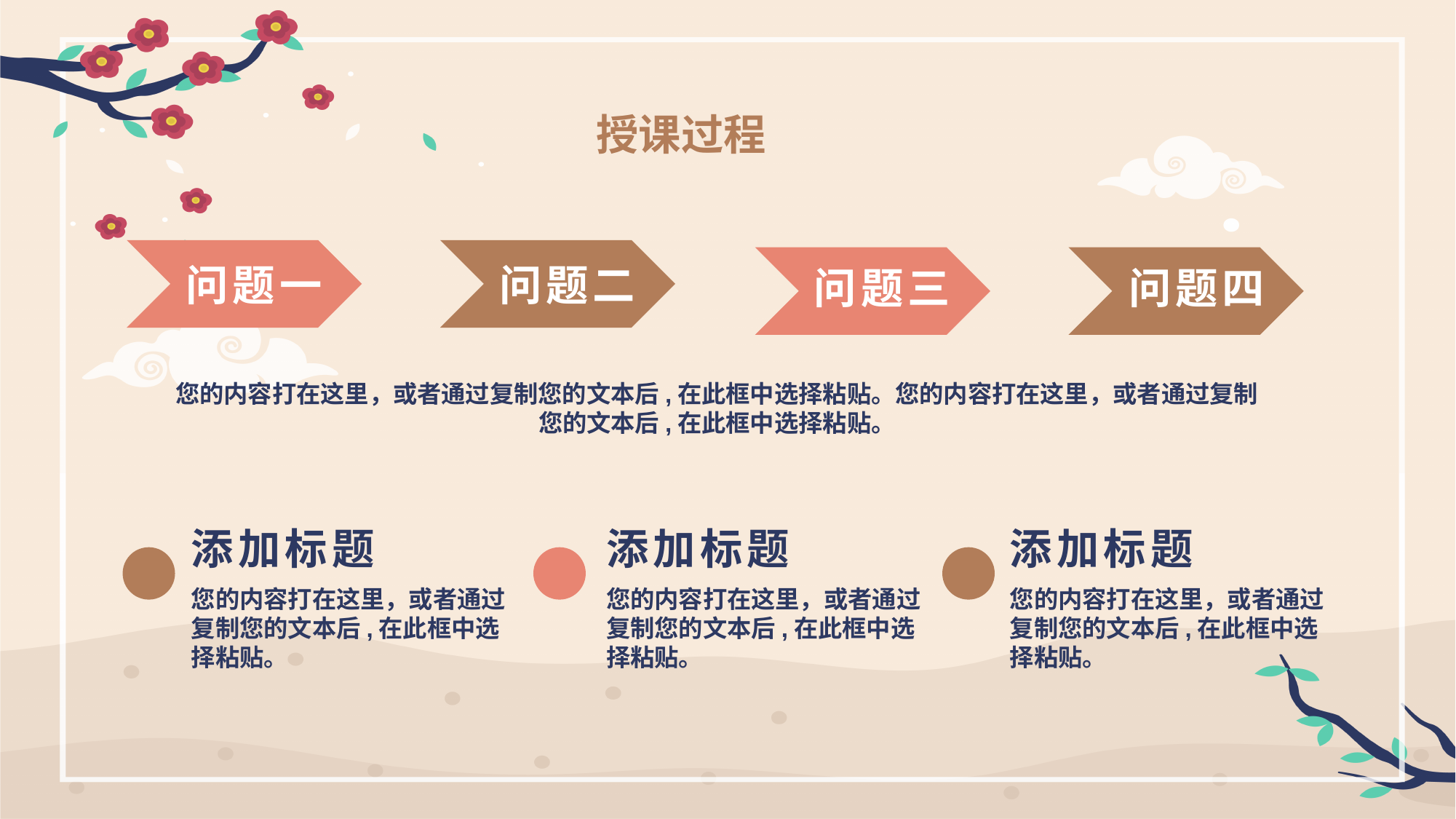

授课过程

问题一
问题二
问题三
问题四
您的内容打在这里，或者通过复制您的文本后,在此框中选择粘贴。您的内容打在这里，或者通过复制您的文本后,在此框中选择粘贴。
添加标题
添加标题
添加标题

您的内容打在这里，或者通过复制您的文本后,在此框中选
择粘贴。
您的内容打在这里，或者通过复制您的文本后,在此框中选
择粘贴。
您的内容打在这里，或者通过复制您的文本后,在此框中选
择粘贴。